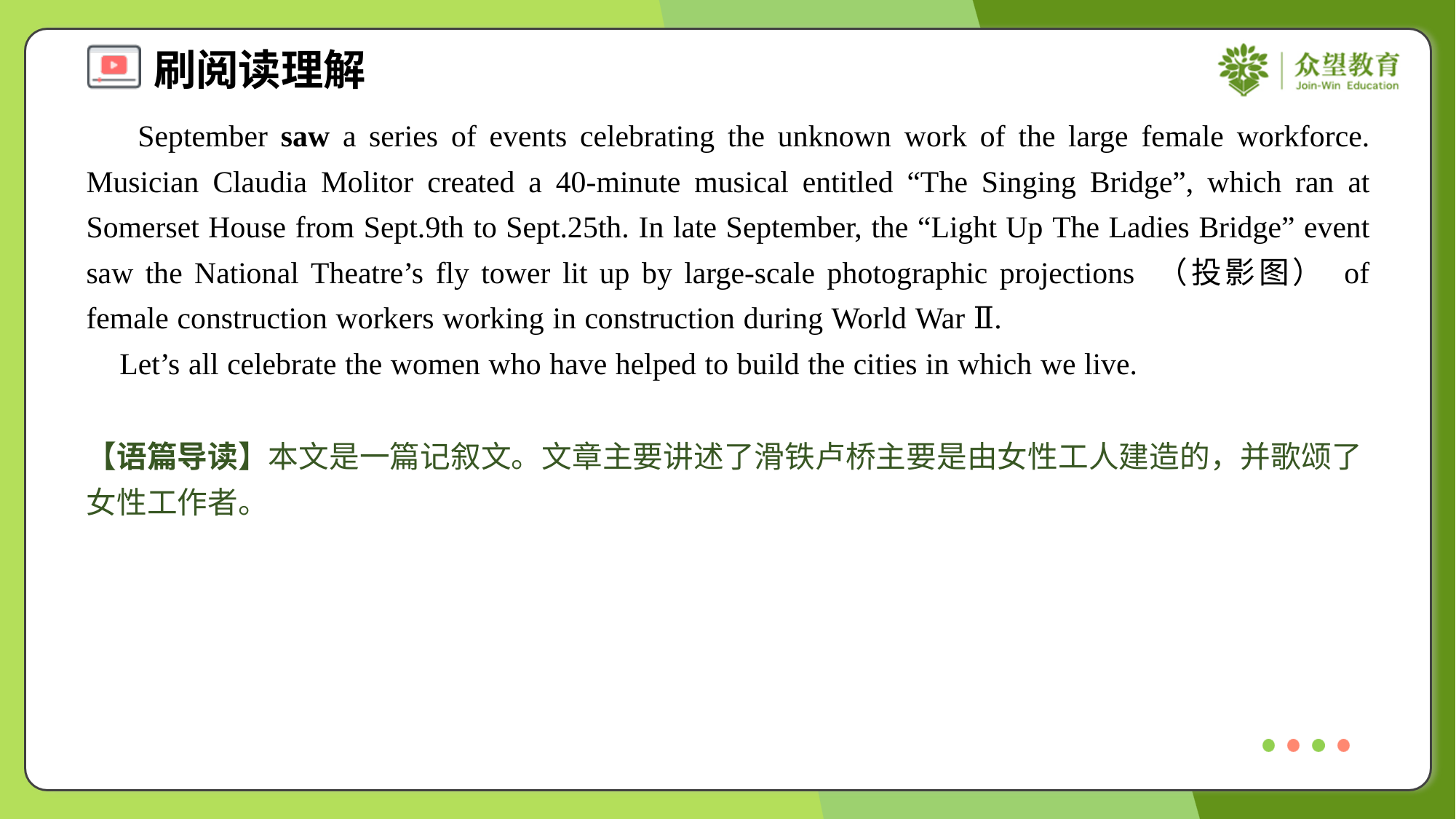

September saw a series of events celebrating the unknown work of the large female workforce. Musician Claudia Molitor created a 40-minute musical entitled “The Singing Bridge”, which ran at Somerset House from Sept.9th to Sept.25th. In late September, the “Light Up The Ladies Bridge” event saw the National Theatre’s fly tower lit up by large-scale photographic projections （投影图） of female construction workers working in construction during World War Ⅱ.
    Let’s all celebrate the women who have helped to build the cities in which we live.
【语篇导读】本文是一篇记叙文。文章主要讲述了滑铁卢桥主要是由女性工人建造的，并歌颂了女性工作者。